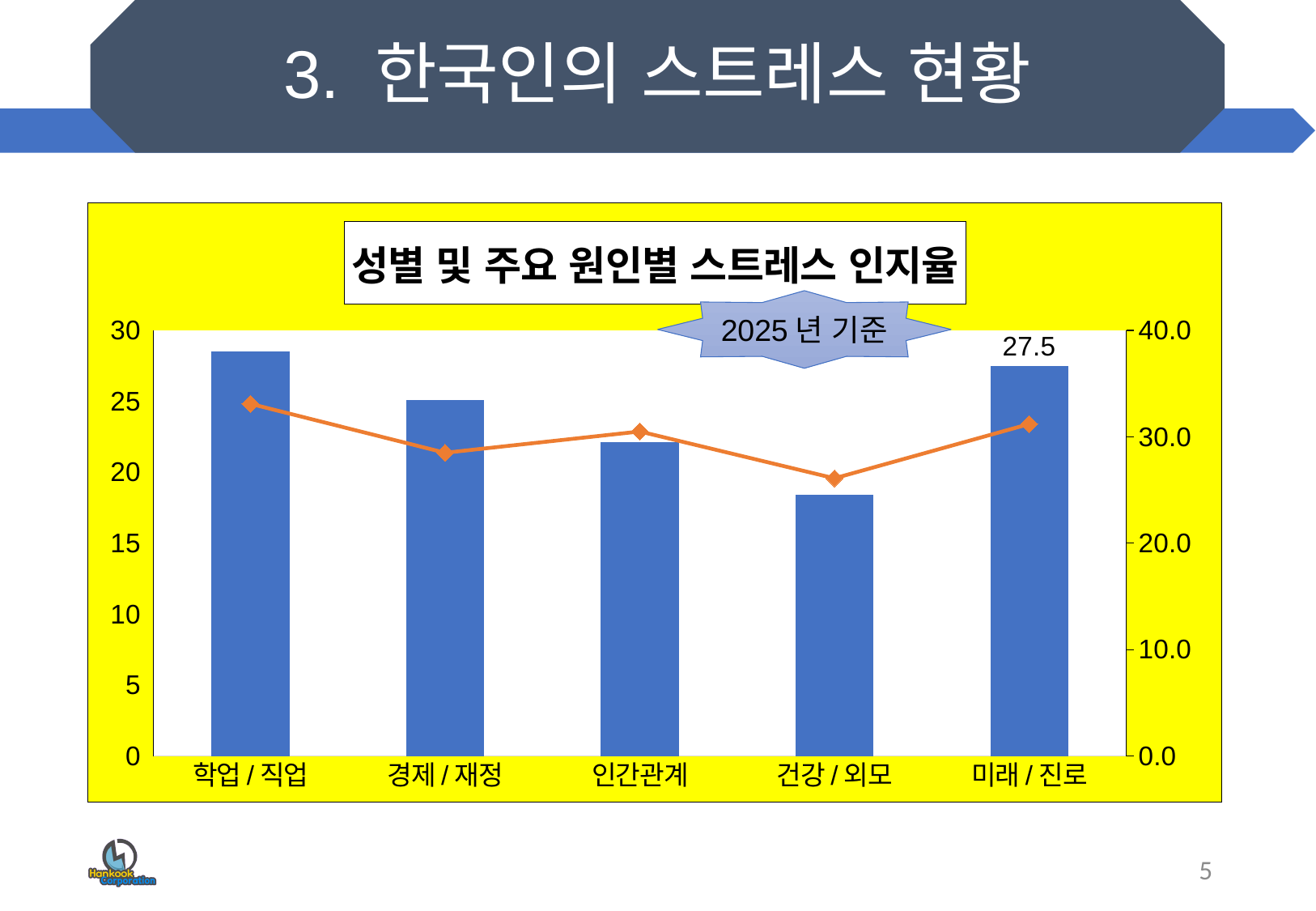

# 3. 한국인의 스트레스 현황

### Chart: 성별 및 주요 원인별 스트레스 인지율

| Category | 남성 | 여성 |
|---|---|---|
| 학업/직업 | 28.5 | 33.1 |
| 경제/재정 | 25.1 | 28.5 |
| 인간관계 | 22.1 | 30.5 |
| 건강/외모 | 18.4 | 26.1 |
| 미래/진로 | 27.5 | 31.2 |
2025년 기준
5